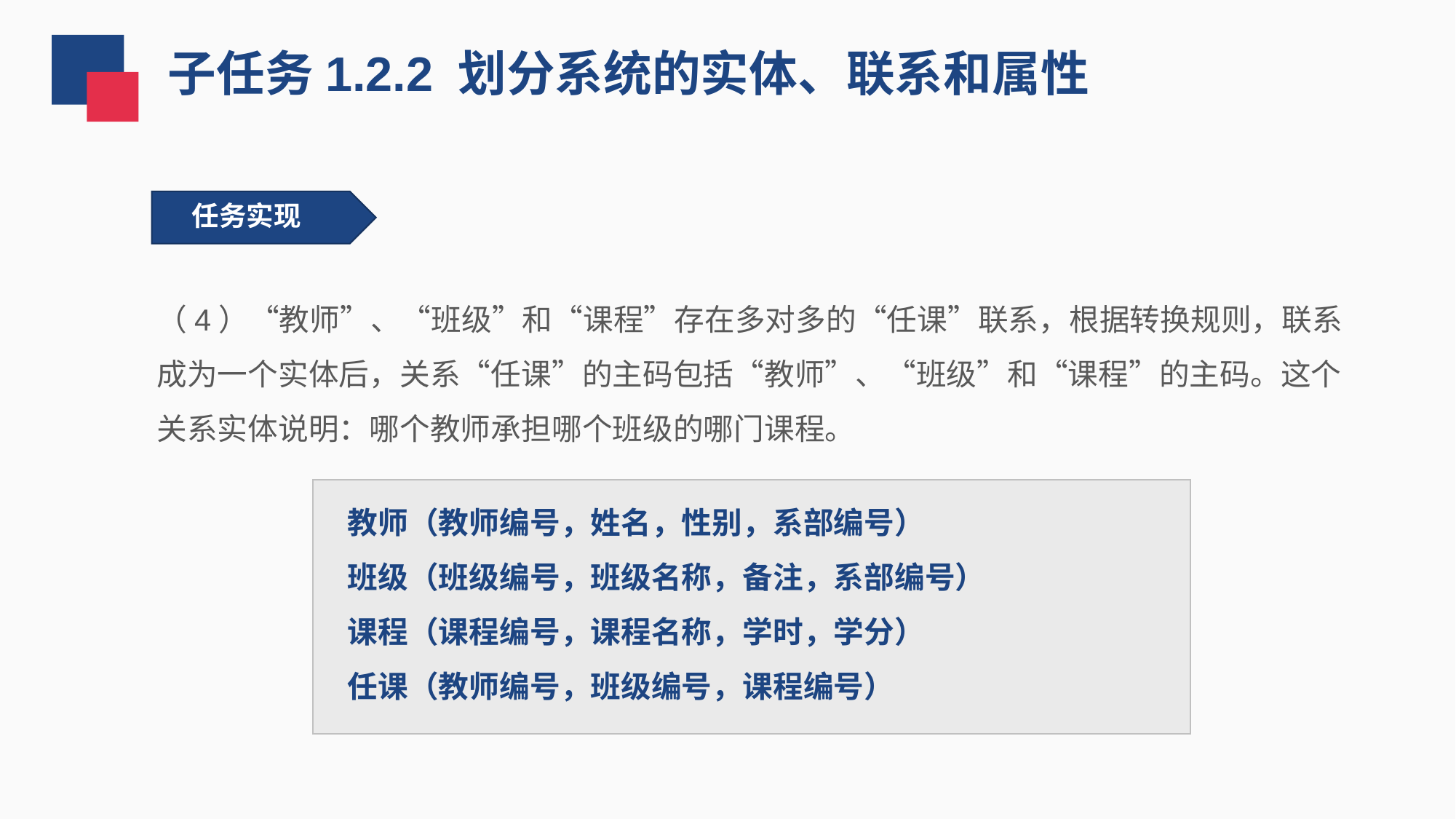

子任务1.2.2 划分系统的实体、联系和属性

任务实现
（4）“教师”、“班级”和“课程”存在多对多的“任课”联系，根据转换规则，联系成为一个实体后，关系“任课”的主码包括“教师”、“班级”和“课程”的主码。这个关系实体说明：哪个教师承担哪个班级的哪门课程。
教师（教师编号，姓名，性别，系部编号）
班级（班级编号，班级名称，备注，系部编号）
课程（课程编号，课程名称，学时，学分）
任课（教师编号，班级编号，课程编号）